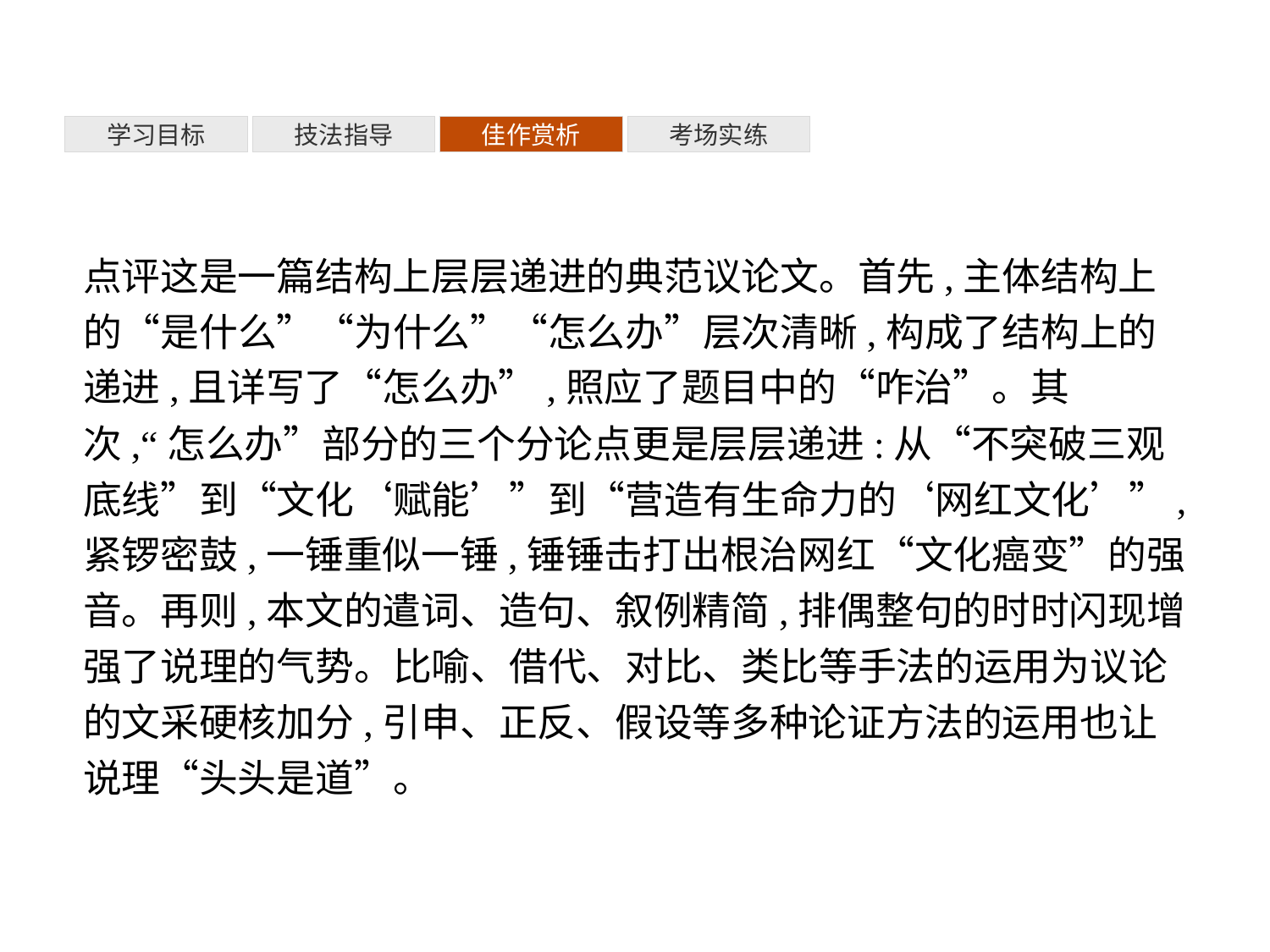

考场实练
学习目标
技法指导
佳作赏析
点评这是一篇结构上层层递进的典范议论文。首先,主体结构上的“是什么”“为什么”“怎么办”层次清晰,构成了结构上的递进,且详写了“怎么办”,照应了题目中的“咋治”。其次,“怎么办”部分的三个分论点更是层层递进:从“不突破三观底线”到“文化‘赋能’”到“营造有生命力的‘网红文化’”,紧锣密鼓,一锤重似一锤,锤锤击打出根治网红“文化癌变”的强音。再则,本文的遣词、造句、叙例精简,排偶整句的时时闪现增强了说理的气势。比喻、借代、对比、类比等手法的运用为议论的文采硬核加分,引申、正反、假设等多种论证方法的运用也让说理“头头是道”。